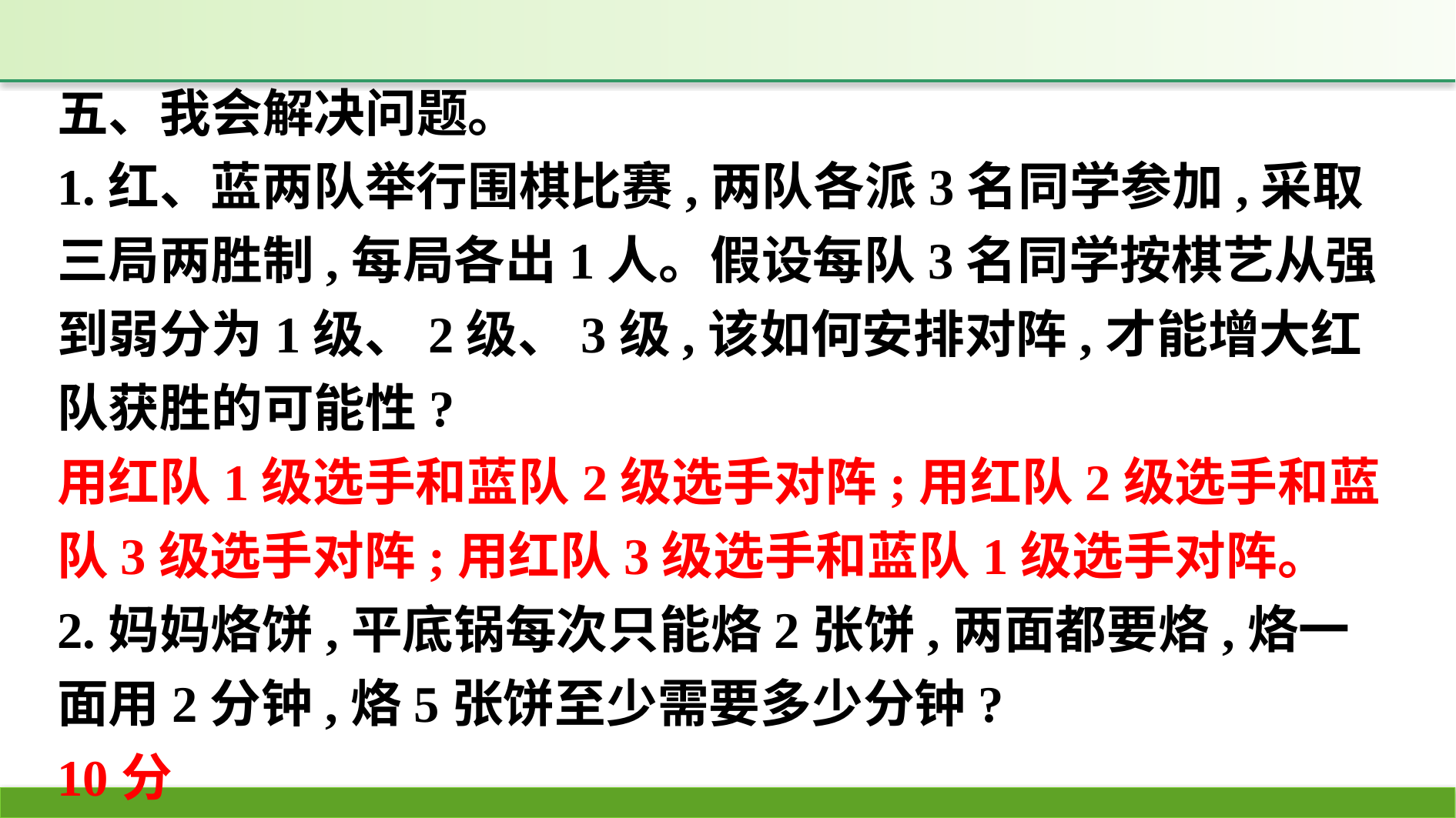

五、我会解决问题。
1.红、蓝两队举行围棋比赛,两队各派3名同学参加,采取三局两胜制,每局各出1人。假设每队3名同学按棋艺从强到弱分为1级、2级、3级,该如何安排对阵,才能增大红队获胜的可能性?
用红队1级选手和蓝队2级选手对阵;用红队2级选手和蓝队3级选手对阵;用红队3级选手和蓝队1级选手对阵。
2.妈妈烙饼,平底锅每次只能烙2张饼,两面都要烙,烙一面用2分钟,烙5张饼至少需要多少分钟?
10分